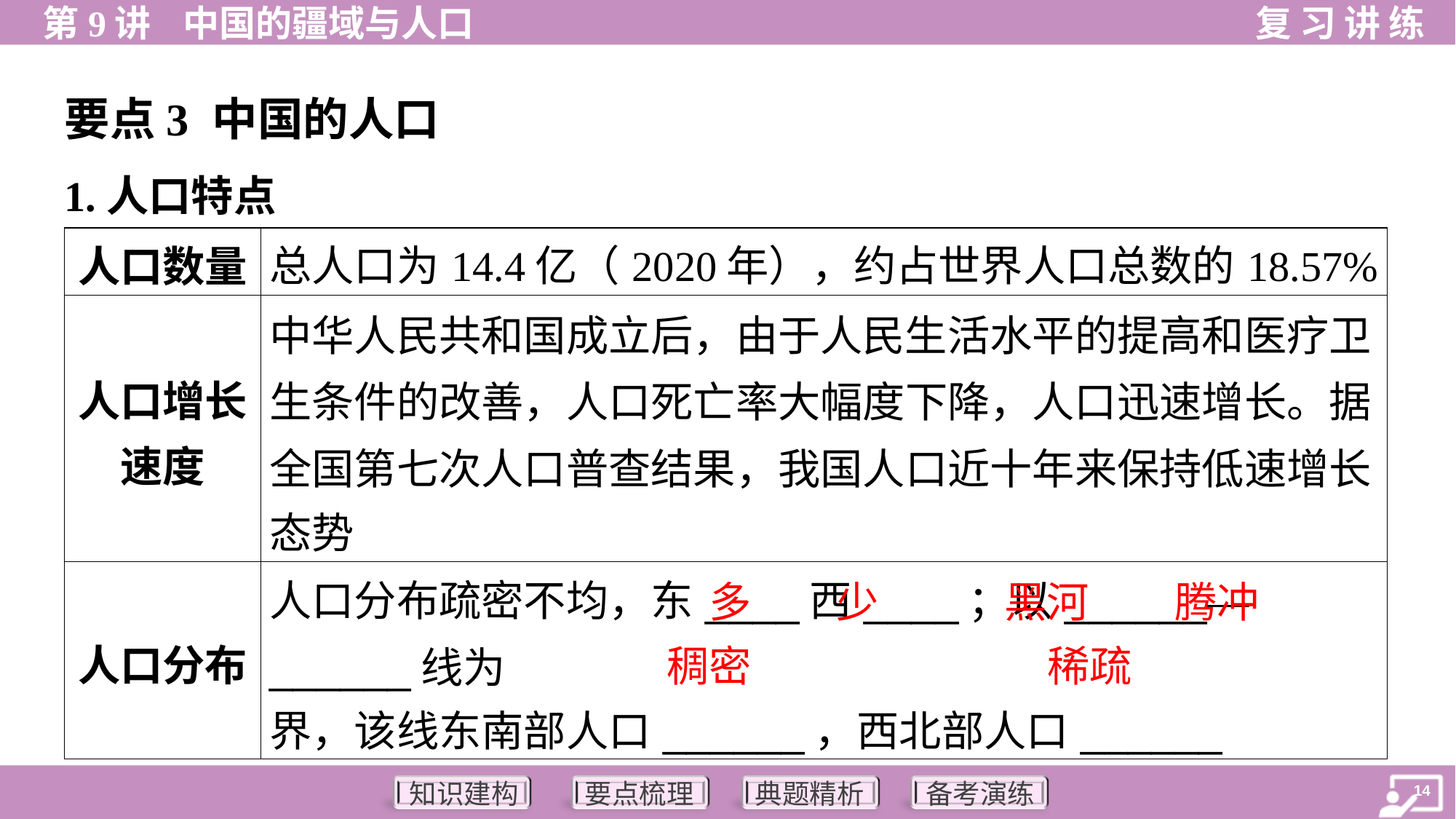

要点3 中国的人口
1.人口特点
| 人口数量 | 总人口为14.4亿（2020年），约占世界人口总数的18.57% |
| --- | --- |
| 人口增长 速度 | 中华人民共和国成立后，由于人民生活水平的提高和医疗卫 生条件的改善，人口死亡率大幅度下降，人口迅速增长。据 全国第七次人口普查结果，我国人口近十年来保持低速增长 态势 |
| 人口分布 | 人口分布疏密不均，东\_\_\_\_西\_\_\_\_；以\_\_\_\_\_\_—\_\_\_\_\_\_线为 界，该线东南部人口\_\_\_\_\_\_，西北部人口\_\_\_\_\_\_ |
多
少
黑河
腾冲
稠密
稀疏